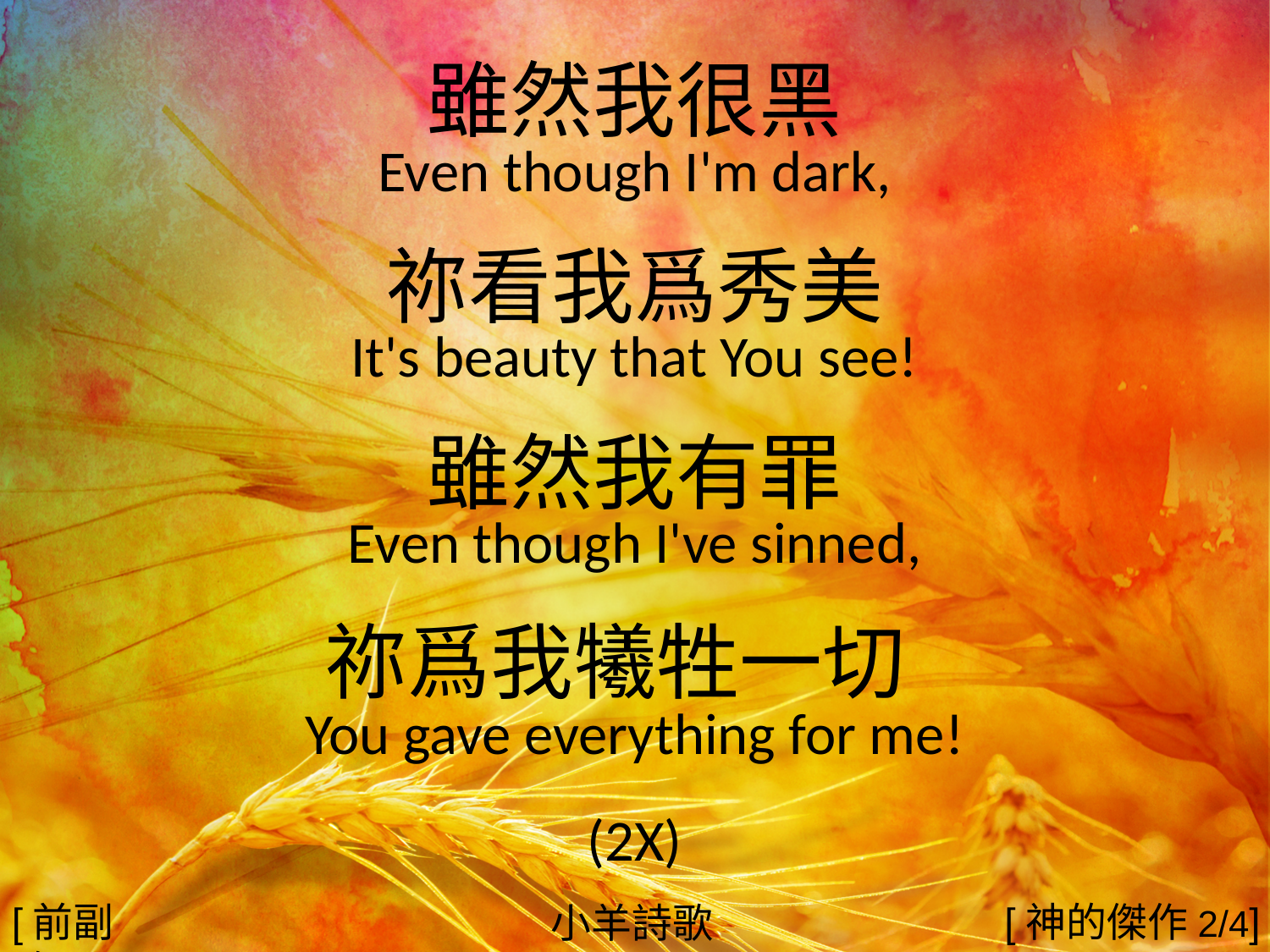

雖然我很黑
Even though I'm dark,

祢看我爲秀美
It's beauty that You see!

雖然我有罪
Even though I've sinned,

祢爲我犧牲一切
You gave everything for me!

(2X)

#

[前副歌]
[神的傑作2/4]
小羊詩歌